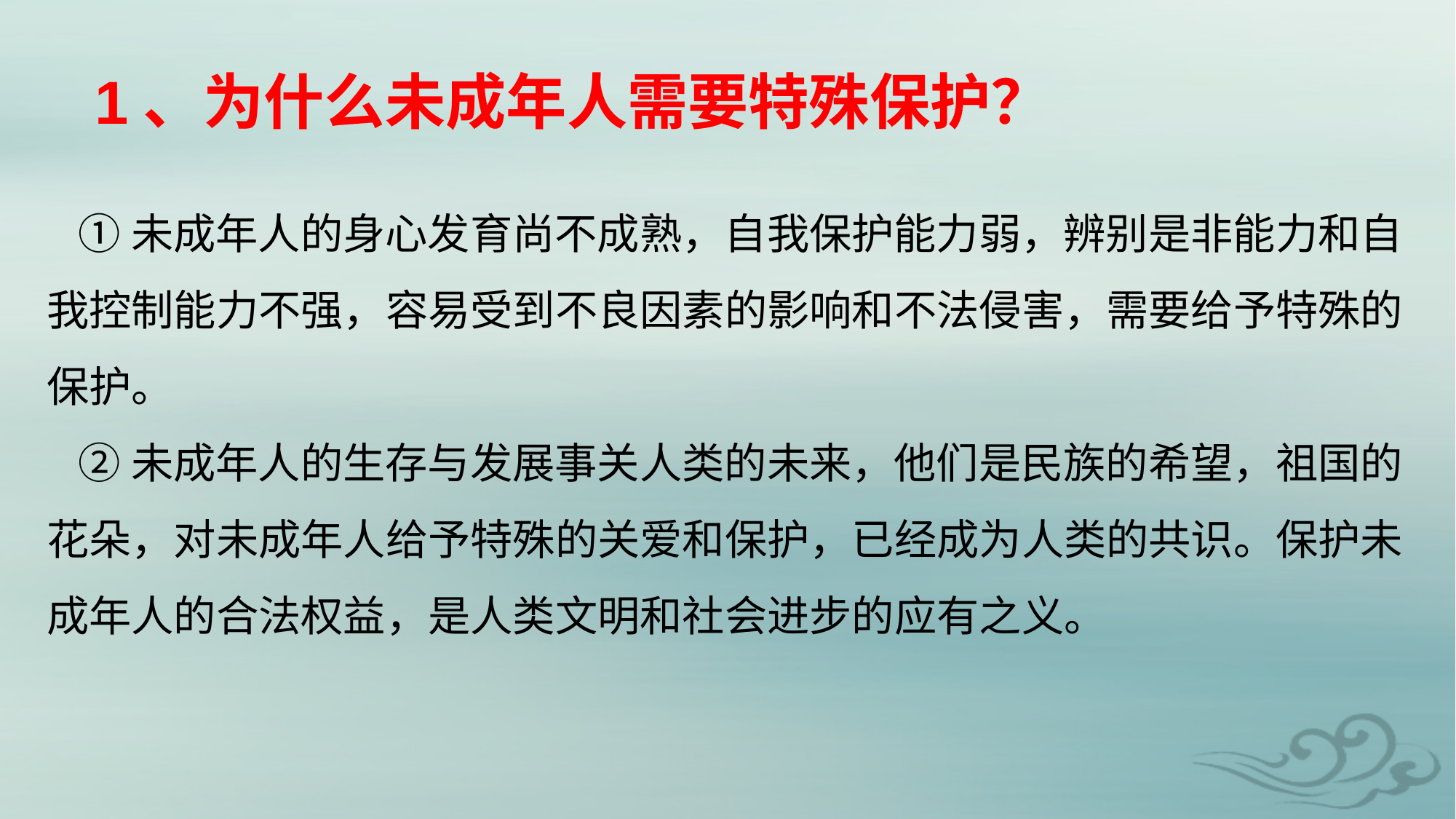

1、为什么未成年人需要特殊保护？
①未成年人的身心发育尚不成熟，自我保护能力弱，辨别是非能力和自我控制能力不强，容易受到不良因素的影响和不法侵害，需要给予特殊的保护。
②未成年人的生存与发展事关人类的未来，他们是民族的希望，祖国的花朵，对未成年人给予特殊的关爱和保护，已经成为人类的共识。保护未成年人的合法权益，是人类文明和社会进步的应有之义。